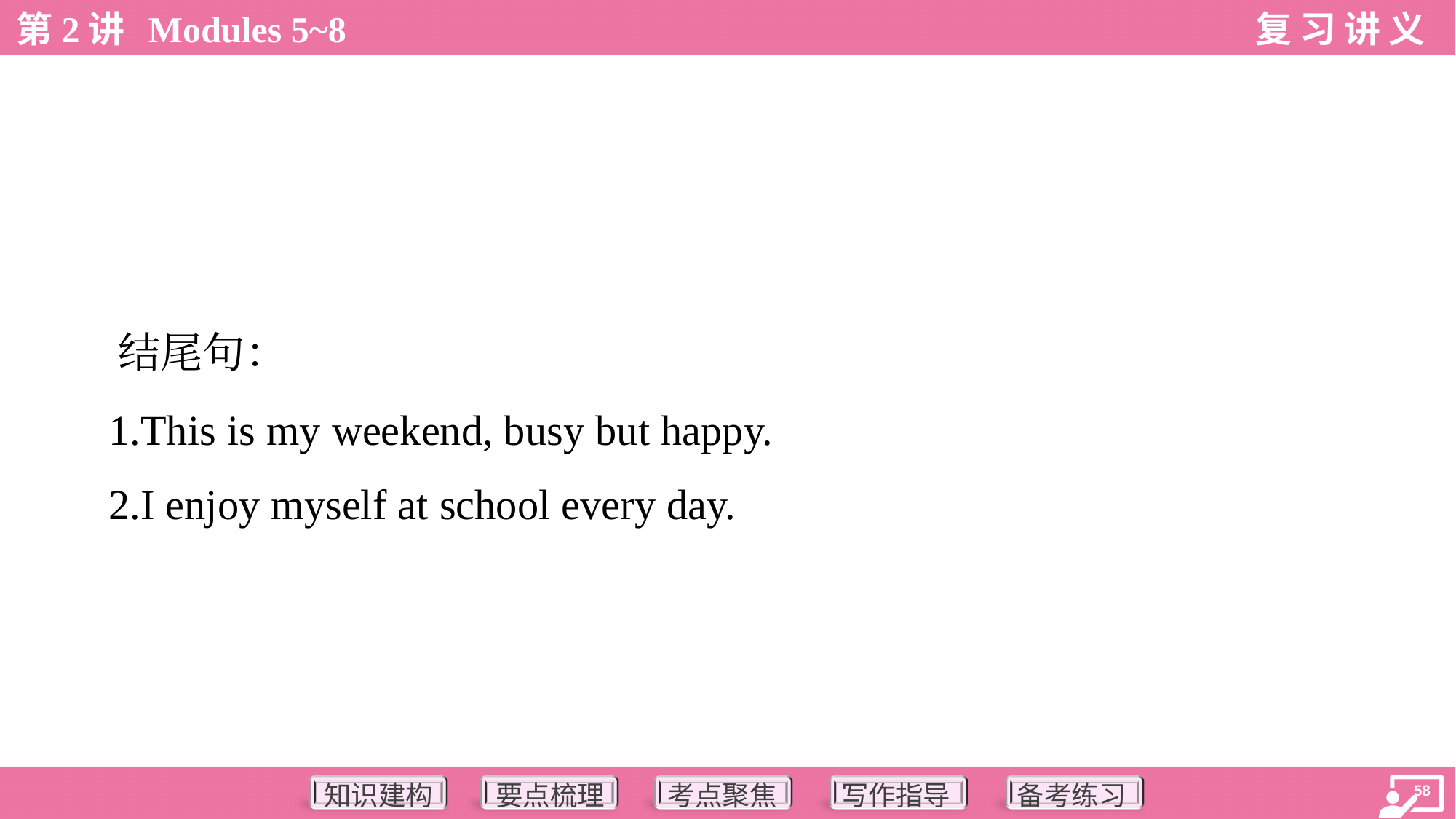

结尾句：
    1.This is my weekend, busy but happy.
    2.I enjoy myself at school every day.